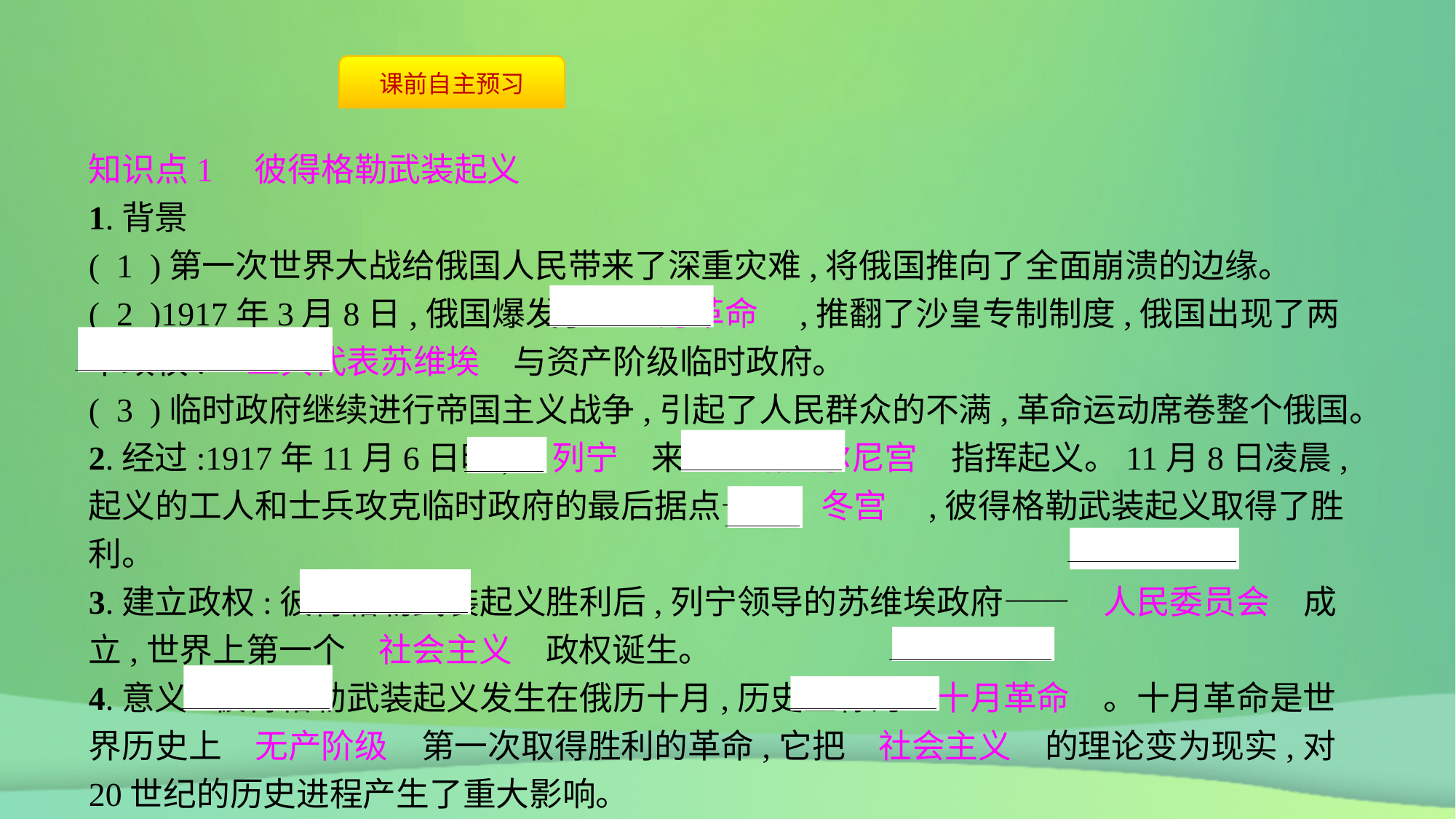

知识点1　彼得格勒武装起义
1.背景
(  1  )第一次世界大战给俄国人民带来了深重灾难,将俄国推向了全面崩溃的边缘。
(  2  )1917年3月8日,俄国爆发了　二月革命　,推翻了沙皇专制制度,俄国出现了两个政权:　工兵代表苏维埃　与资产阶级临时政府。
(  3  )临时政府继续进行帝国主义战争,引起了人民群众的不满,革命运动席卷整个俄国。
2.经过:1917年11月6日晚,　列宁　来到　斯莫尔尼宫　指挥起义。11月8日凌晨,起义的工人和士兵攻克临时政府的最后据点——　冬宫　,彼得格勒武装起义取得了胜利。
3.建立政权:彼得格勒武装起义胜利后,列宁领导的苏维埃政府——　人民委员会　成立,世界上第一个　社会主义　政权诞生。
4.意义:彼得格勒武装起义发生在俄历十月,历史上称为　十月革命　。十月革命是世界历史上　无产阶级　第一次取得胜利的革命,它把　社会主义　的理论变为现实,对20世纪的历史进程产生了重大影响。